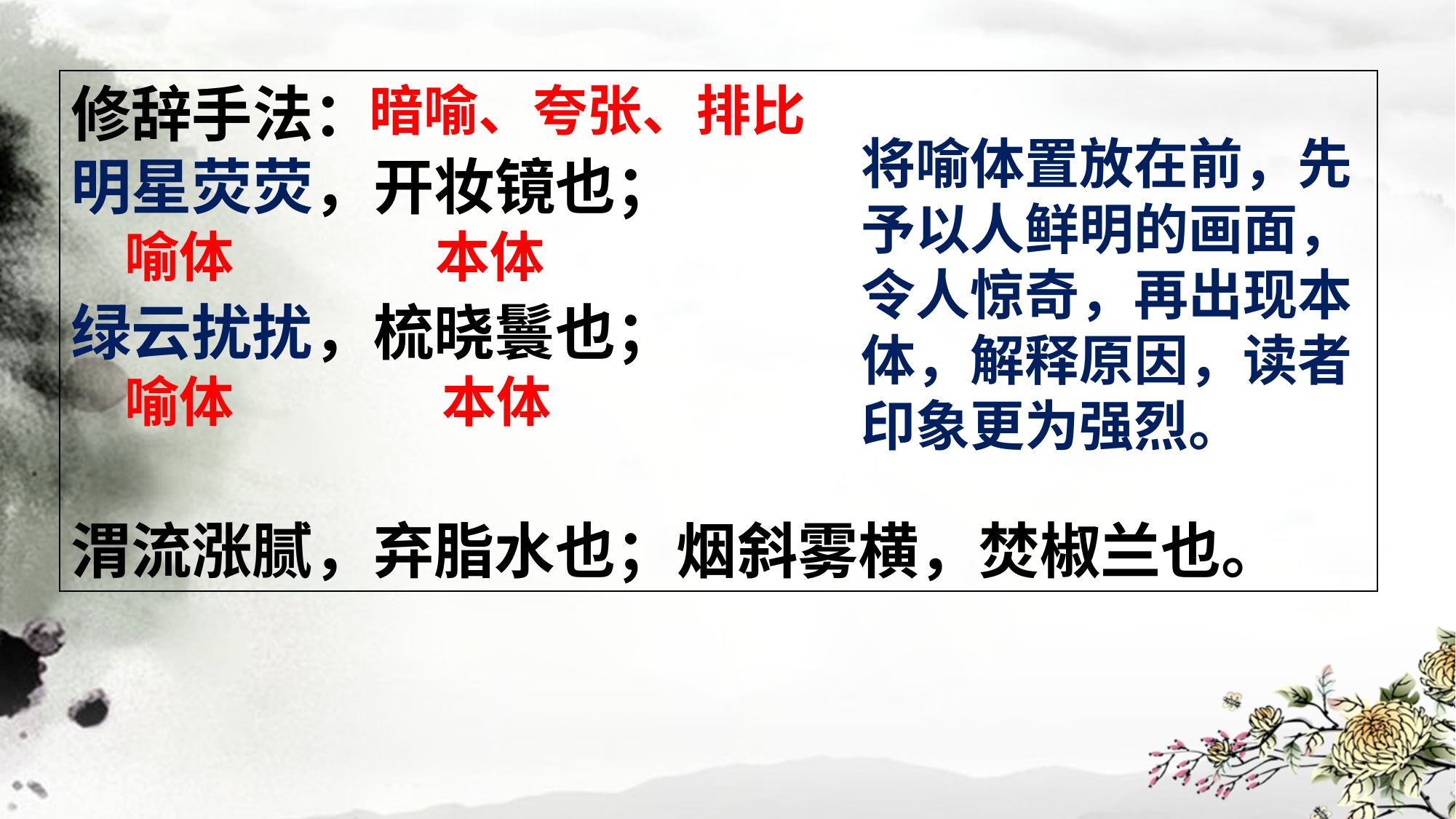

修辞手法：
明星荧荧，开妆镜也；

绿云扰扰，梳晓鬟也；

渭流涨腻，弃脂水也；烟斜雾横，焚椒兰也。
暗喻、夸张、排比
将喻体置放在前，先予以人鲜明的画面，令人惊奇，再出现本体，解释原因，读者印象更为强烈。
喻体
本体
喻体
本体